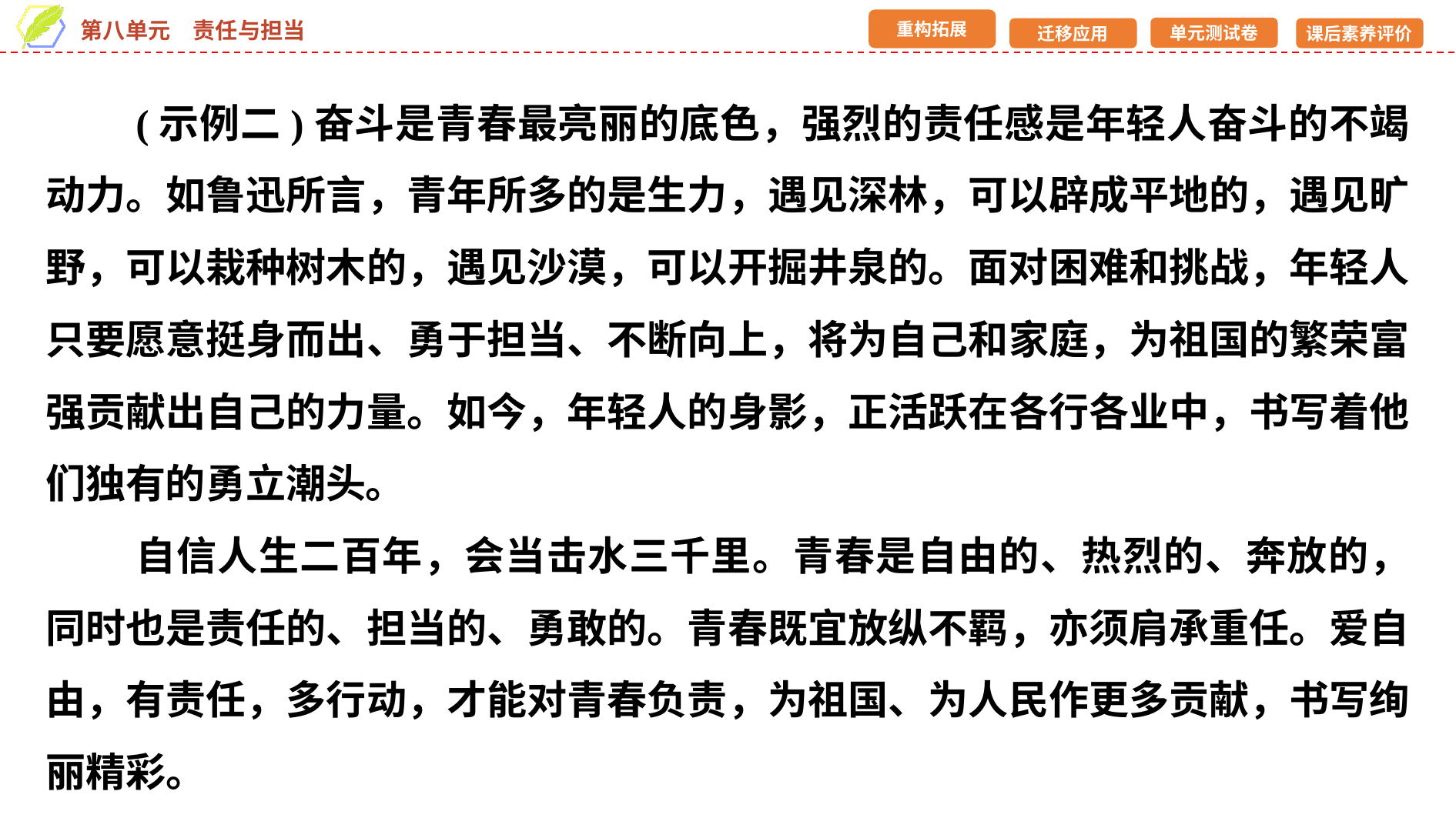

(示例二)奋斗是青春最亮丽的底色，强烈的责任感是年轻人奋斗的不竭动力。如鲁迅所言，青年所多的是生力，遇见深林，可以辟成平地的，遇见旷野，可以栽种树木的，遇见沙漠，可以开掘井泉的。面对困难和挑战，年轻人只要愿意挺身而出、勇于担当、不断向上，将为自己和家庭，为祖国的繁荣富强贡献出自己的力量。如今，年轻人的身影，正活跃在各行各业中，书写着他们独有的勇立潮头。
自信人生二百年，会当击水三千里。青春是自由的、热烈的、奔放的，同时也是责任的、担当的、勇敢的。青春既宜放纵不羁，亦须肩承重任。爱自由，有责任，多行动，才能对青春负责，为祖国、为人民作更多贡献，书写绚丽精彩。